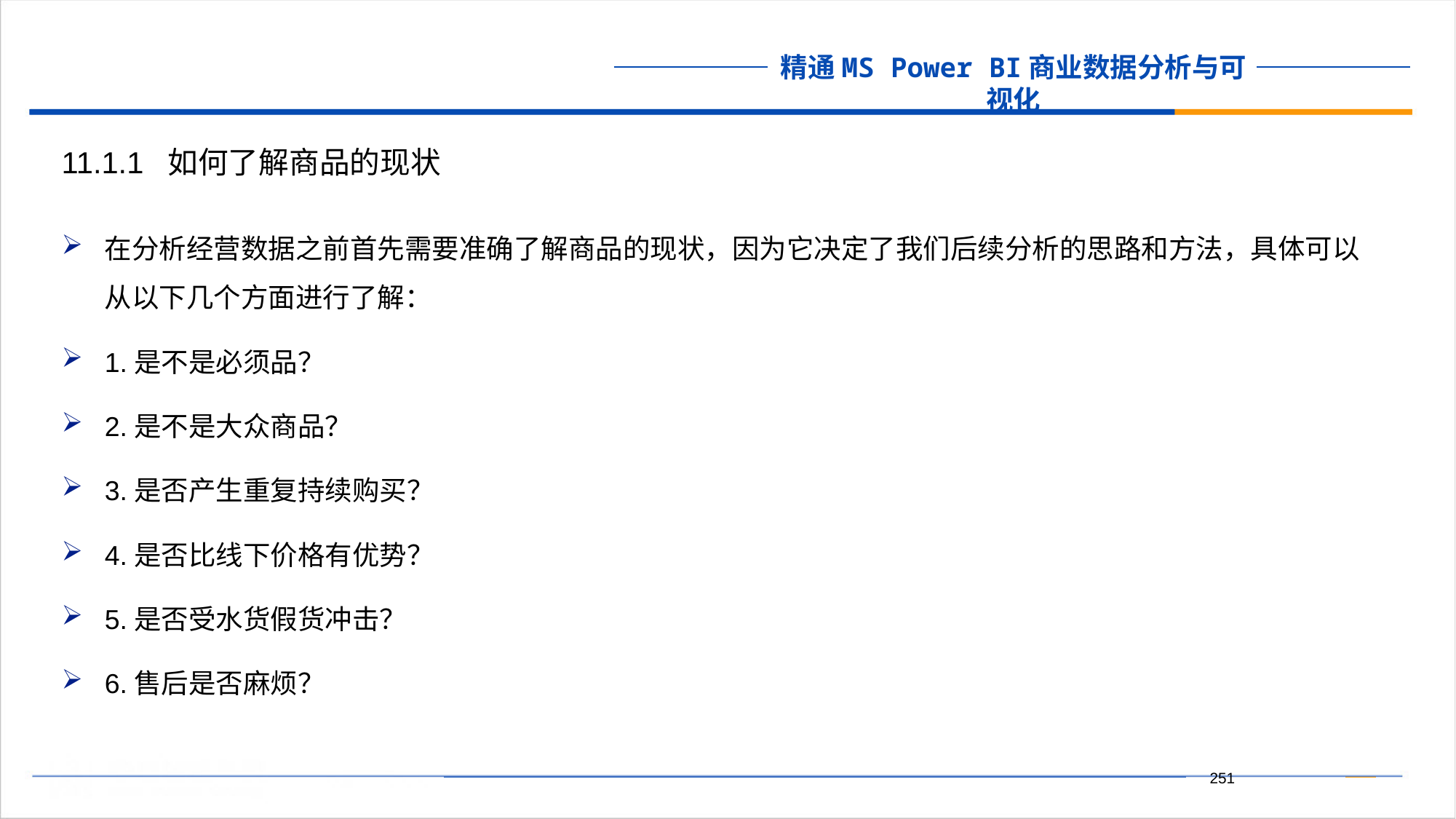

11.1.1  如何了解商品的现状
在分析经营数据之前首先需要准确了解商品的现状，因为它决定了我们后续分析的思路和方法，具体可以从以下几个方面进行了解：
1.是不是必须品？
2.是不是大众商品？
3.是否产生重复持续购买？
4.是否比线下价格有优势？
5.是否受水货假货冲击？
6.售后是否麻烦？